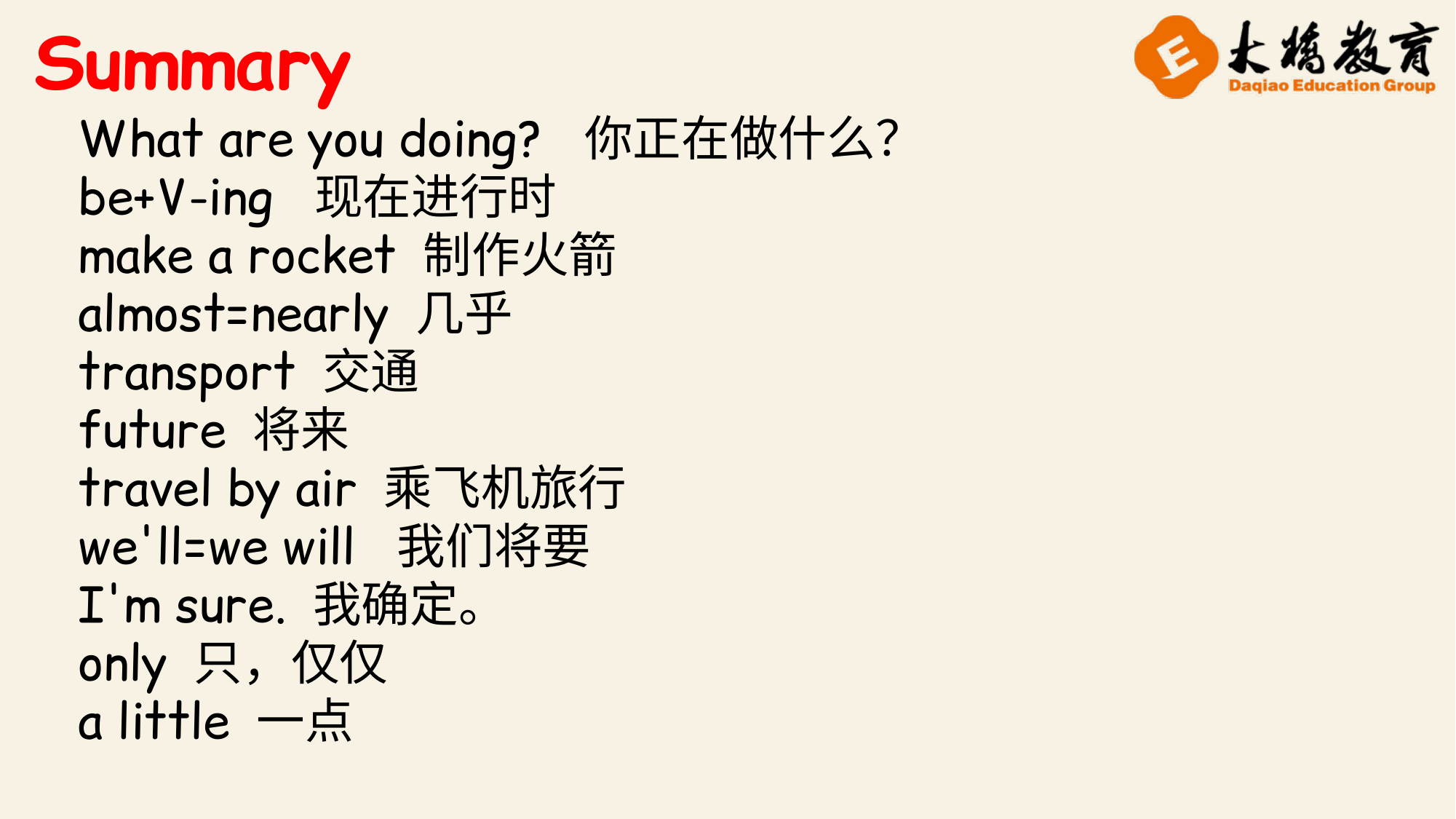

Summary
What are you doing?  你正在做什么？
be+V-ing  现在进行时
make a rocket 制作火箭
almost=nearly 几乎
transport 交通
future 将来
travel by air 乘飞机旅行
we'll=we will  我们将要
I'm sure. 我确定。
only 只，仅仅
a little 一点